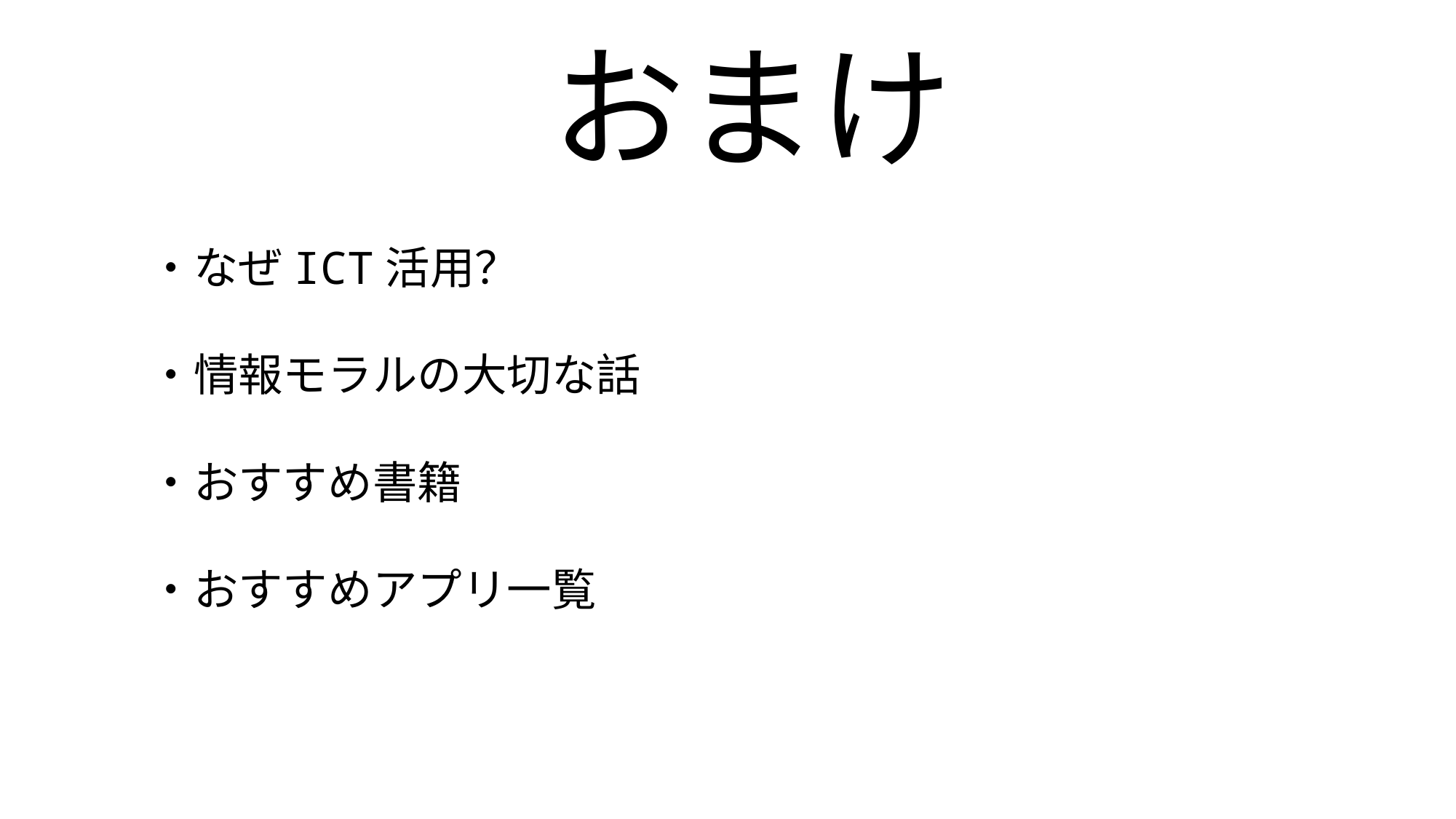

# おまけ
・なぜICT活用？

・情報モラルの大切な話

・おすすめ書籍

・おすすめアプリ一覧